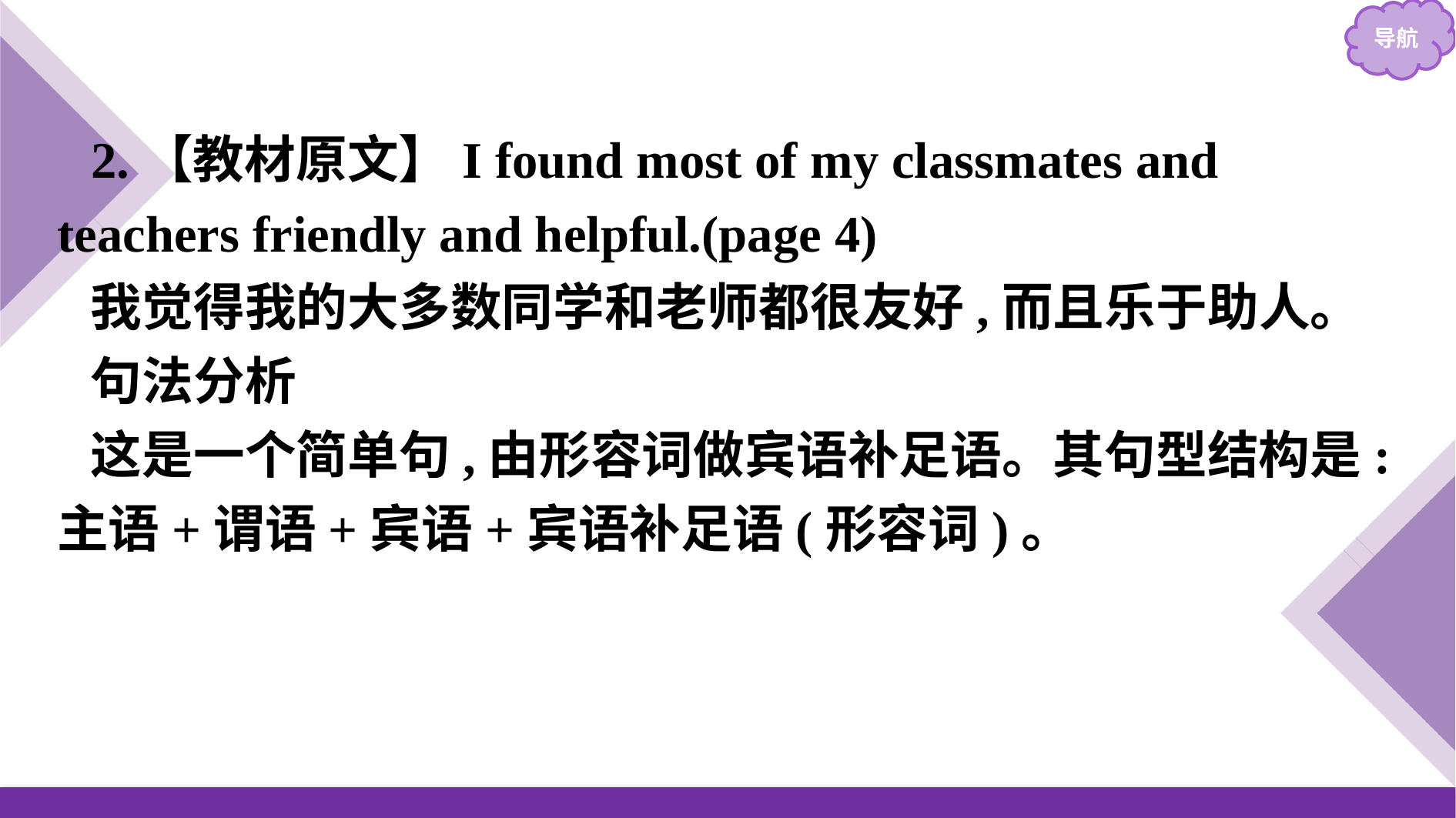

2.【教材原文】I found most of my classmates and teachers friendly and helpful.(page 4)
我觉得我的大多数同学和老师都很友好,而且乐于助人。
句法分析
这是一个简单句,由形容词做宾语补足语。其句型结构是:主语+谓语+宾语+宾语补足语(形容词)。